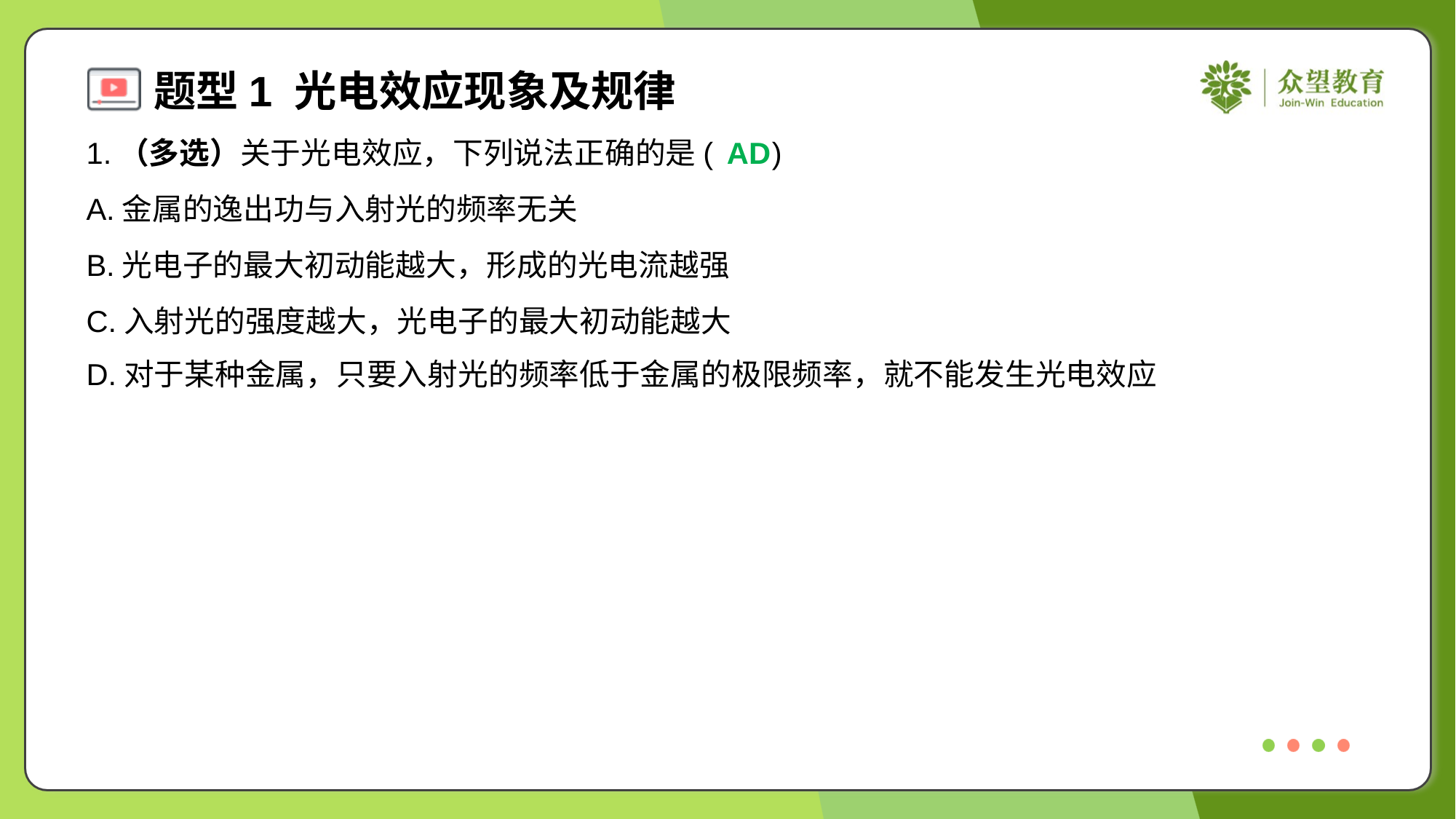

1.（多选）关于光电效应，下列说法正确的是(       )
AD
A.金属的逸出功与入射光的频率无关
B.光电子的最大初动能越大，形成的光电流越强
C.入射光的强度越大，光电子的最大初动能越大
D.对于某种金属，只要入射光的频率低于金属的极限频率，就不能发生光电效应